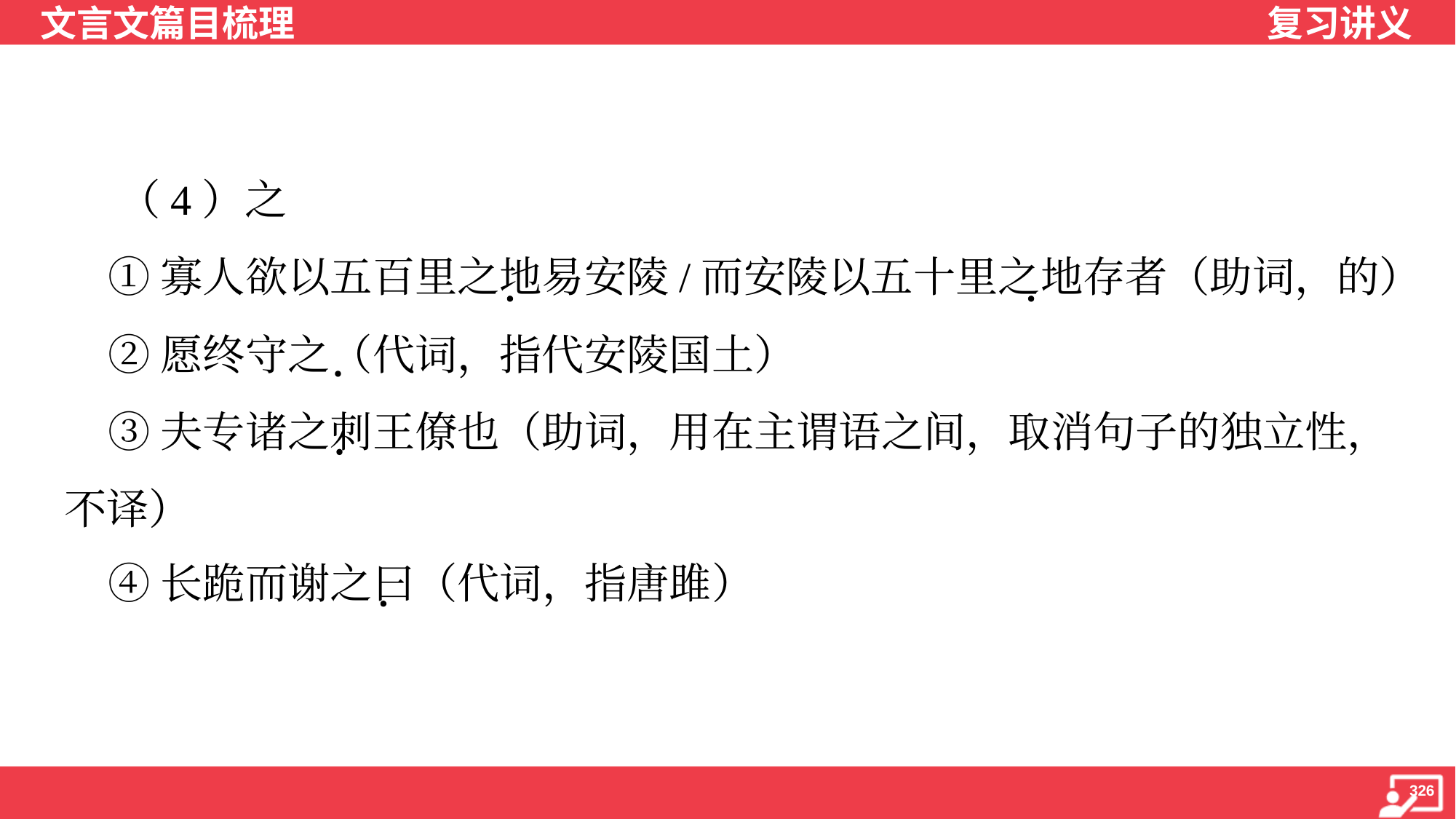

（4）之
    ①寡人欲以五百里之地易安陵/而安陵以五十里之地存者（助词，的）
    ②愿终守之（代词，指代安陵国土）
    ③夫专诸之刺王僚也（助词，用在主谓语之间，取消句子的独立性，
不译）
    ④长跪而谢之曰（代词，指唐雎）